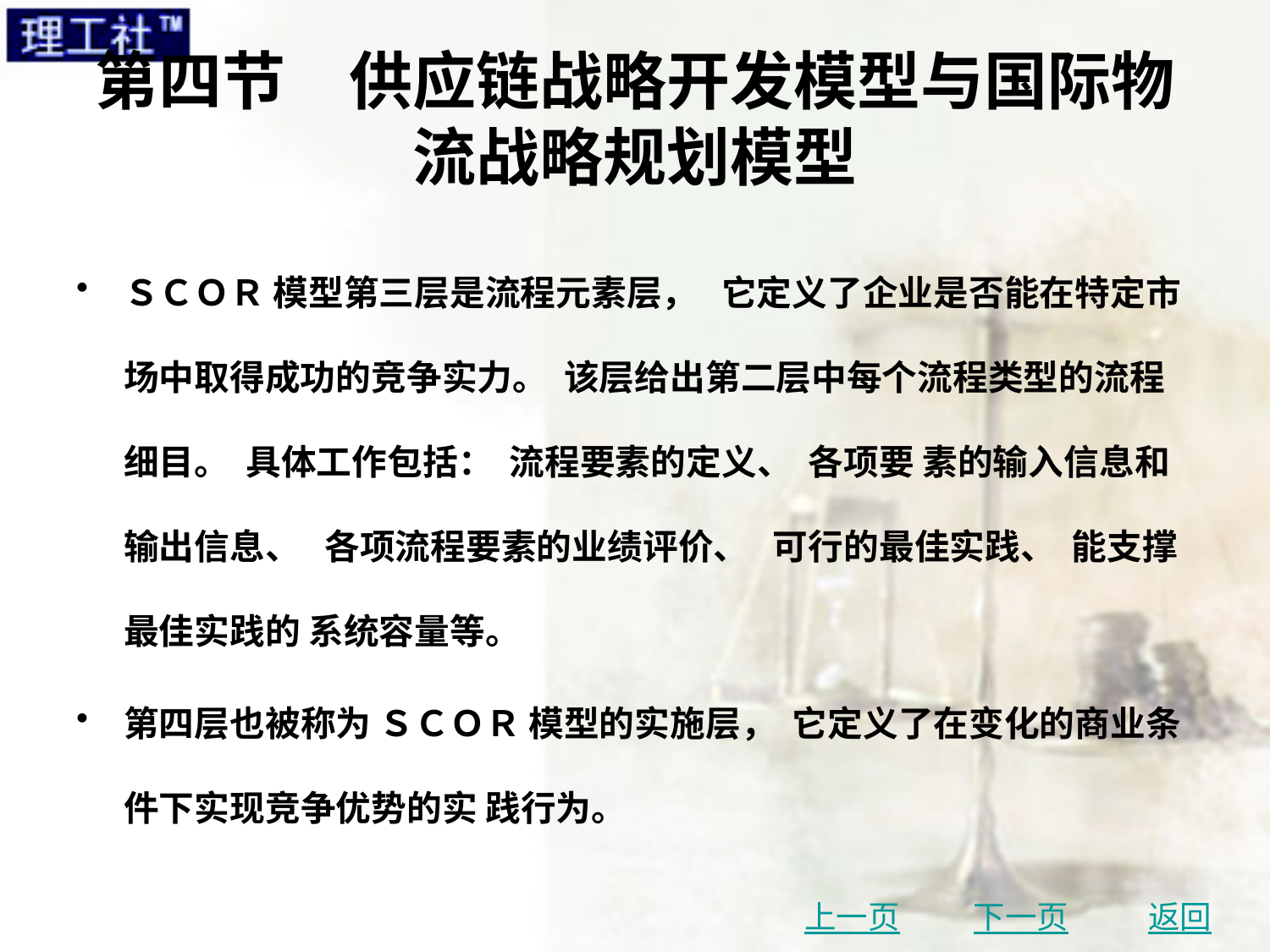

# 第四节　供应链战略开发模型与国际物流战略规划模型
ＳＣＯＲ 模型第三层是流程元素层，   它定义了企业是否能在特定市场中取得成功的竞争实力。  该层给出第二层中每个流程类型的流程细目。  具体工作包括：  流程要素的定义、  各项要 素的输入信息和输出信息、   各项流程要素的业绩评价、   可行的最佳实践、  能支撑最佳实践的 系统容量等。
第四层也被称为 ＳＣＯＲ 模型的实施层，  它定义了在变化的商业条件下实现竞争优势的实 践行为。
上一页
下一页
返回